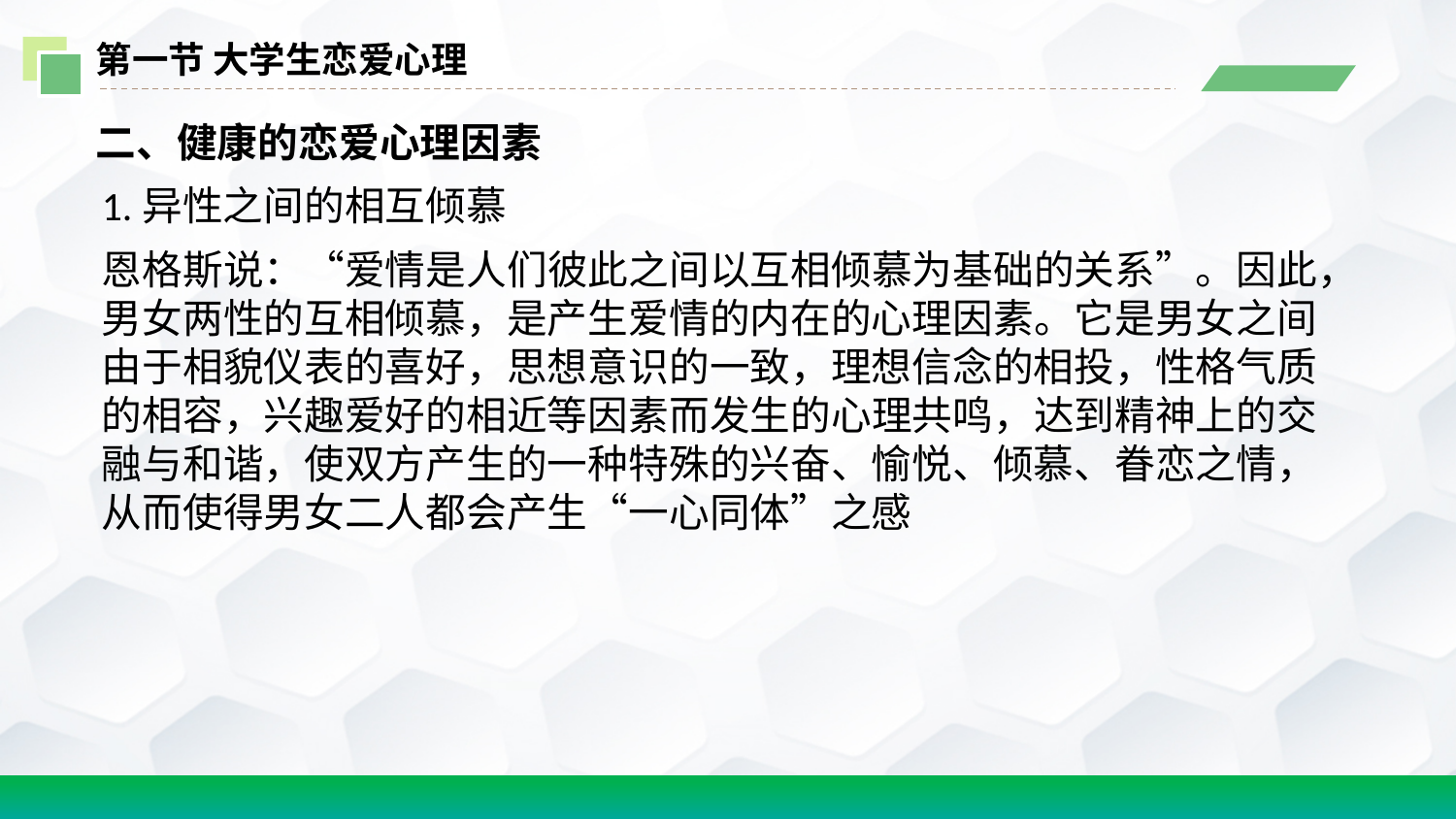

第一节 大学生恋爱心理
二、健康的恋爱心理因素
1.异性之间的相互倾慕
恩格斯说：“爱情是人们彼此之间以互相倾慕为基础的关系”。因此，男女两性的互相倾慕，是产生爱情的内在的心理因素。它是男女之间由于相貌仪表的喜好，思想意识的一致，理想信念的相投，性格气质的相容，兴趣爱好的相近等因素而发生的心理共鸣，达到精神上的交融与和谐，使双方产生的一种特殊的兴奋、愉悦、倾慕、眷恋之情，从而使得男女二人都会产生“一心同体”之感